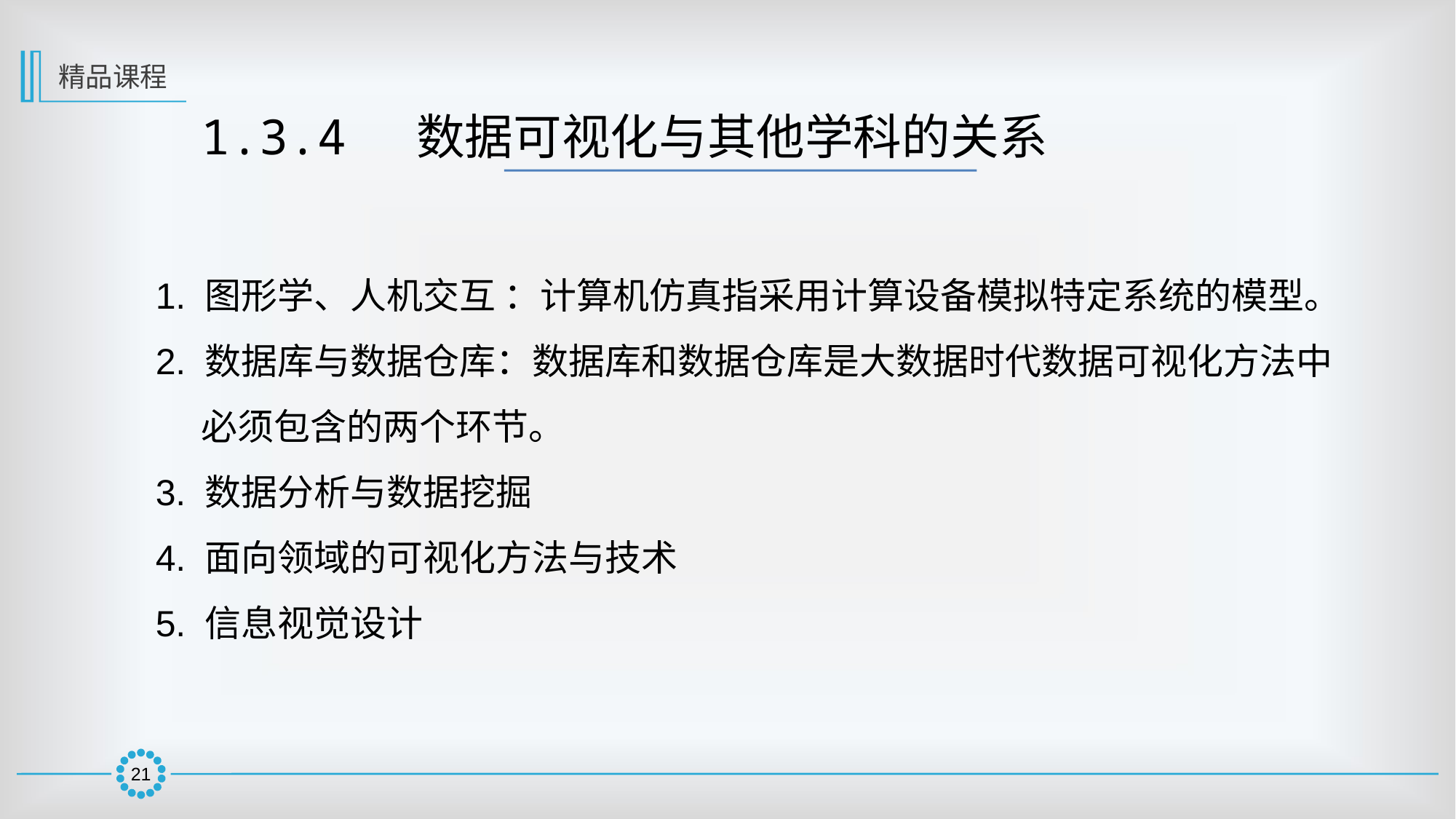

精品课程
1.3.4  数据可视化与其他学科的关系

1. 图形学、人机交互 ：计算机仿真指采用计算设备模拟特定系统的模型。
2. 数据库与数据仓库：数据库和数据仓库是大数据时代数据可视化方法中必须包含的两个环节。
3. 数据分析与数据挖掘
4. 面向领域的可视化方法与技术
5. 信息视觉设计

21